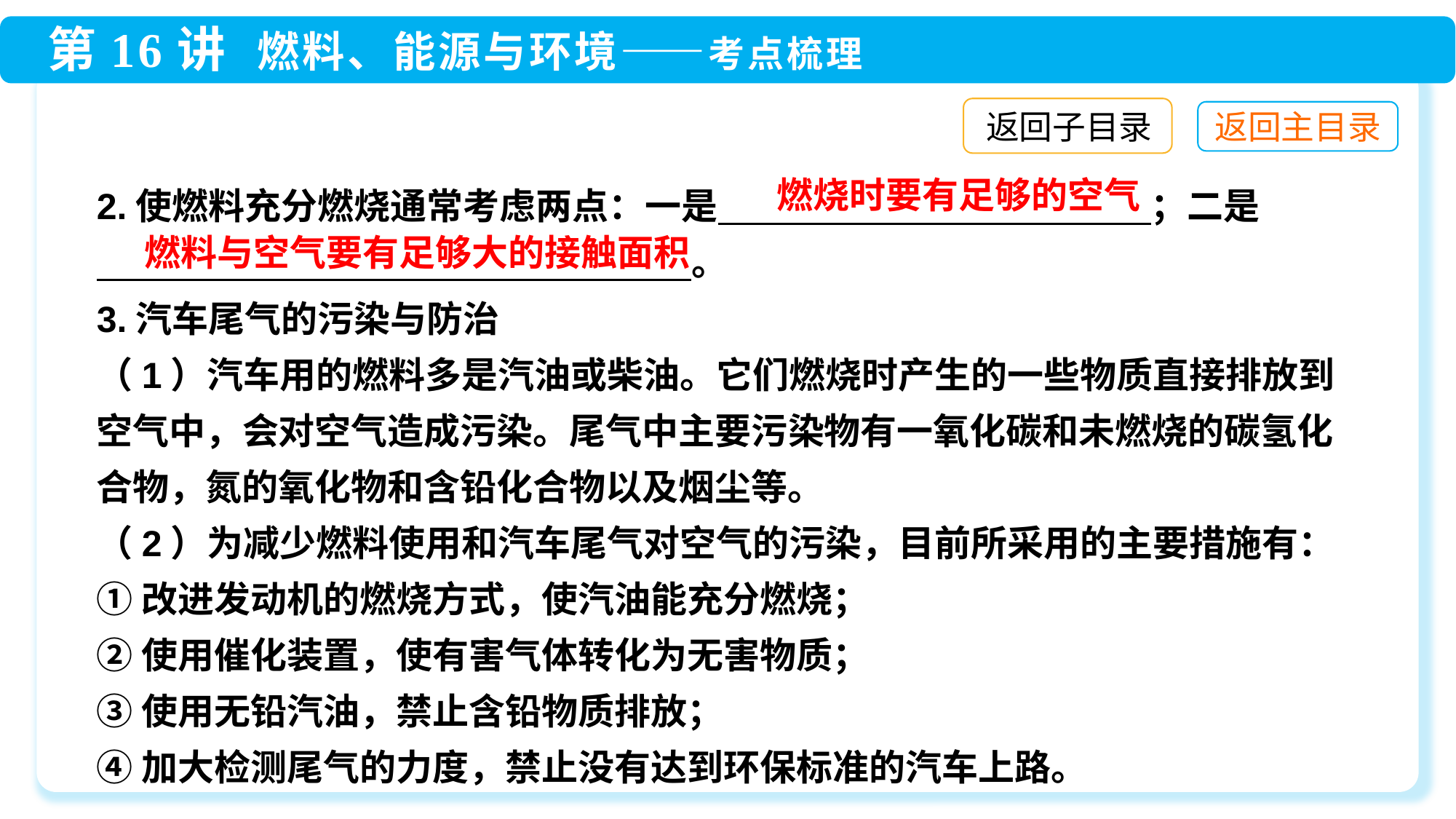

返回子目录
2.使燃料充分燃烧通常考虑两点：一是　　　　　　　　　　    　；二是
　　　　　　　　　　　    　　　　  。
3.汽车尾气的污染与防治
（1）汽车用的燃料多是汽油或柴油。它们燃烧时产生的一些物质直接排放到空气中，会对空气造成污染。尾气中主要污染物有一氧化碳和未燃烧的碳氢化合物，氮的氧化物和含铅化合物以及烟尘等。
（2）为减少燃料使用和汽车尾气对空气的污染，目前所采用的主要措施有：
①改进发动机的燃烧方式，使汽油能充分燃烧；
②使用催化装置，使有害气体转化为无害物质；
③使用无铅汽油，禁止含铅物质排放；
④加大检测尾气的力度，禁止没有达到环保标准的汽车上路。
燃烧时要有足够的空气
燃料与空气要有足够大的接触面积